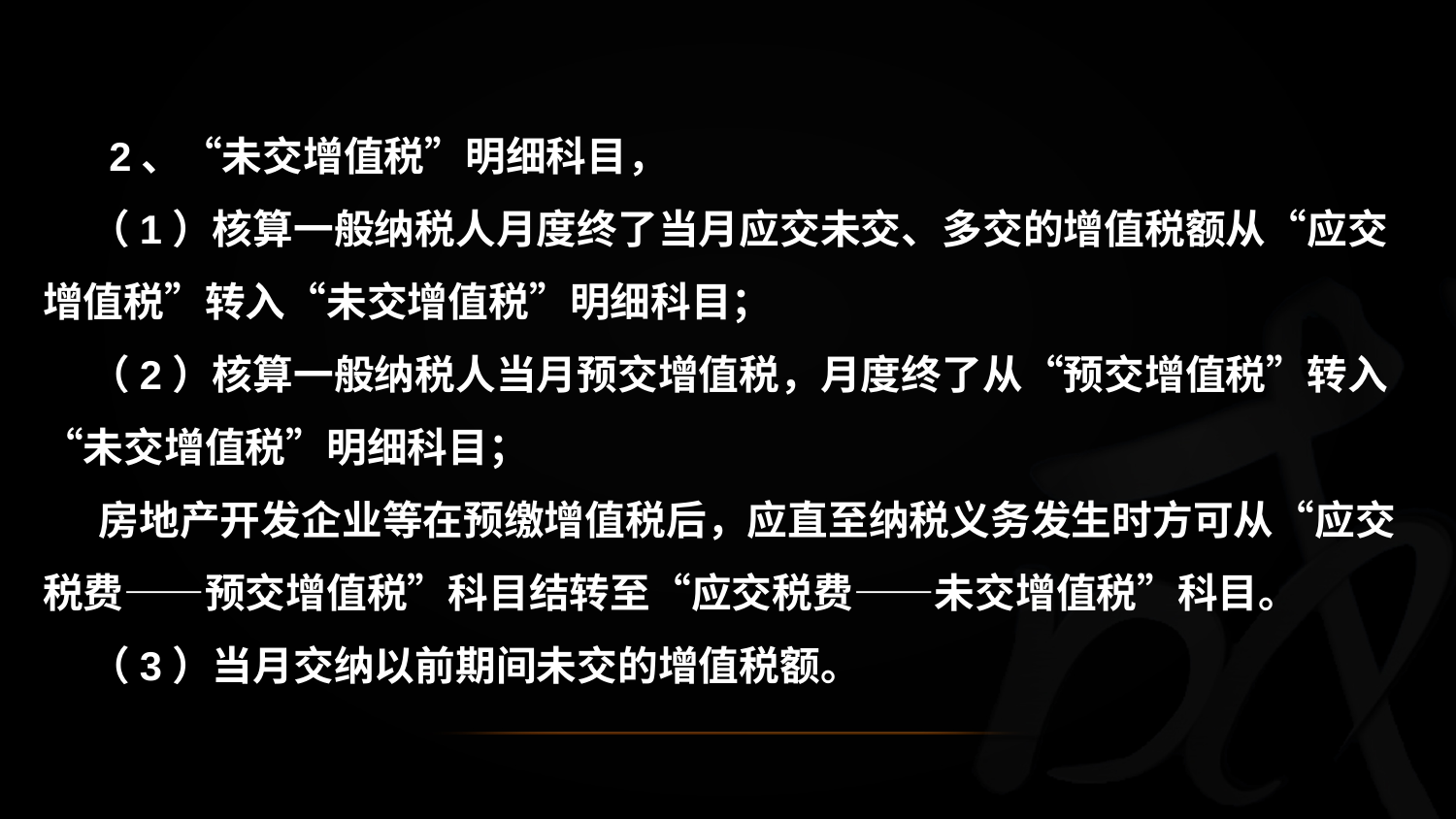

2、“未交增值税”明细科目，
    （1）核算一般纳税人月度终了当月应交未交、多交的增值税额从“应交增值税”转入“未交增值税”明细科目；
    （2）核算一般纳税人当月预交增值税，月度终了从“预交增值税”转入“未交增值税”明细科目；
     房地产开发企业等在预缴增值税后，应直至纳税义务发生时方可从“应交税费——预交增值税”科目结转至“应交税费——未交增值税”科目。
    （3）当月交纳以前期间未交的增值税额。